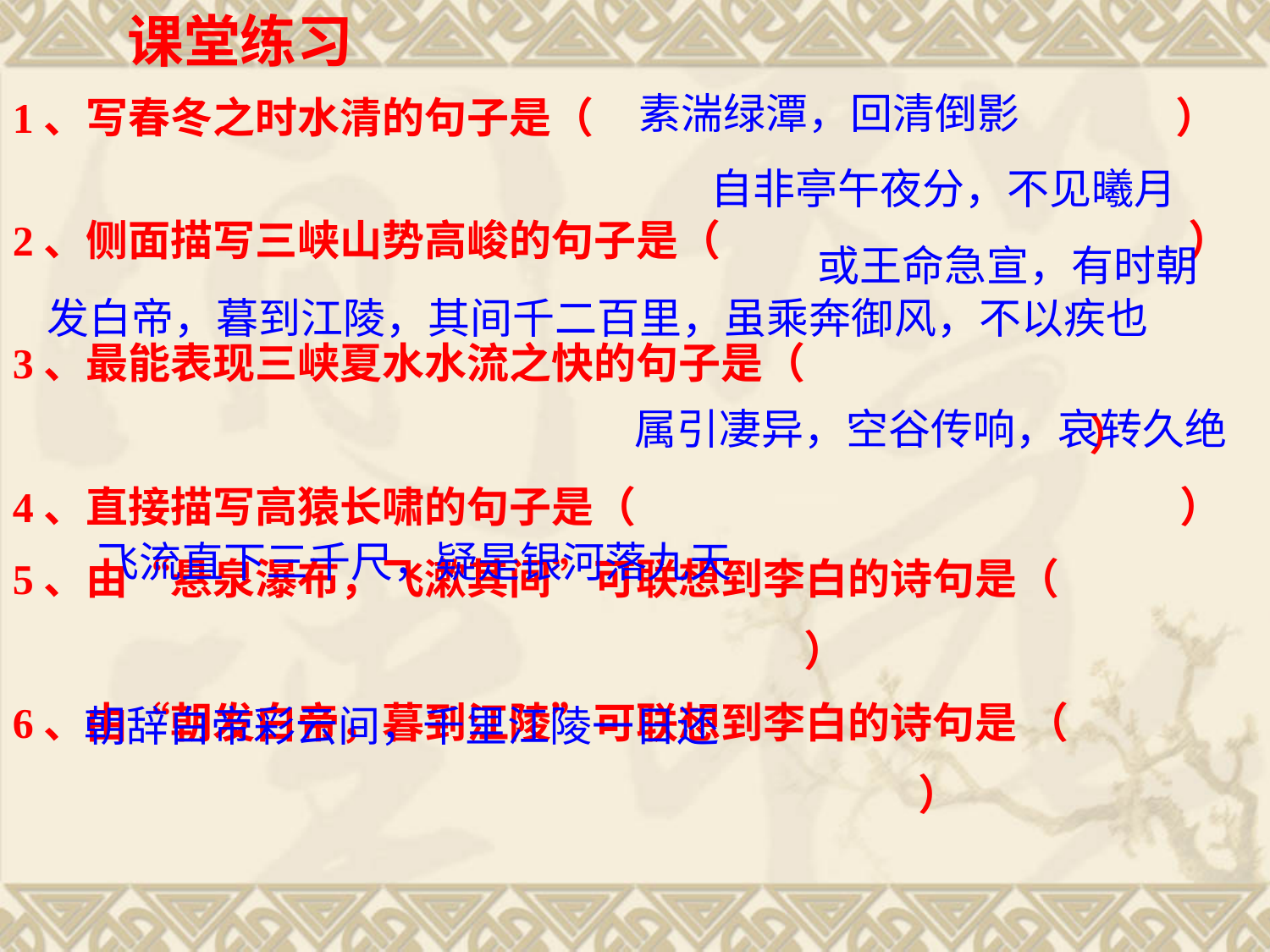

课堂练习
素湍绿潭，回清倒影
1、写春冬之时水清的句子是（                                                             ）
2、侧面描写三峡山势高峻的句子是（                                                 ）
3、最能表现三峡夏水水流之快的句子是（
                                                                                                                ）
4、直接描写高猿长啸的句子是（                                                         ）
5、由“悬泉瀑布，飞漱其间”可联想到李白的诗句是（
                                                                                  ）
6、由“朝发白帝，暮到江陵”可联想到李白的诗句是 （
                                                                                              ）
自非亭午夜分，不见曦月
或王命急宣，有时朝
发白帝，暮到江陵，其间千二百里，虽乘奔御风，不以疾也

属引凄异，空谷传响，哀转久绝

飞流直下三千尺，疑是银河落九天

朝辞白帝彩云间，千里江陵一日还